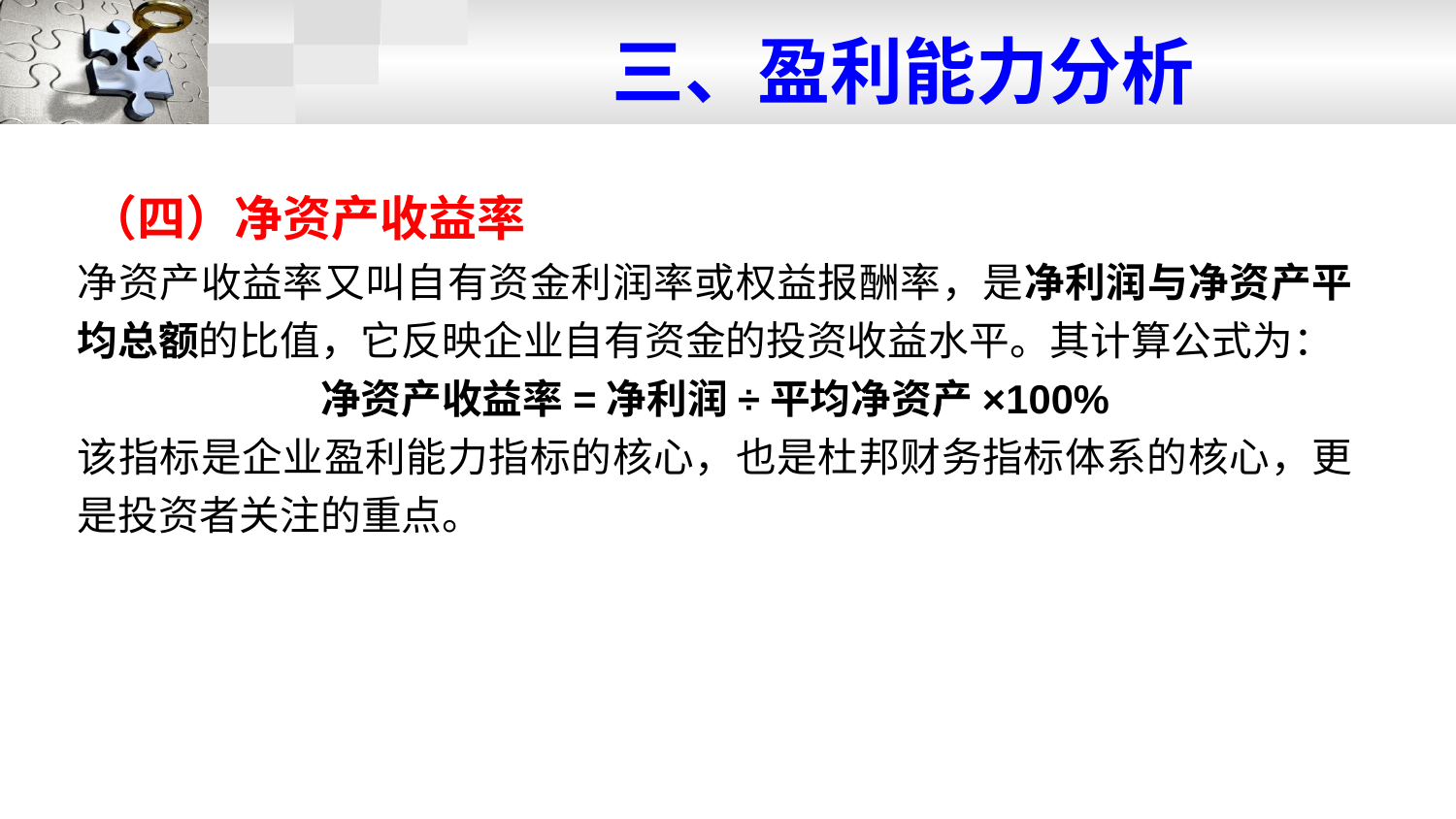

# 三、盈利能力分析
（四）净资产收益率
净资产收益率又叫自有资金利润率或权益报酬率，是净利润与净资产平均总额的比值，它反映企业自有资金的投资收益水平。其计算公式为：
净资产收益率=净利润÷平均净资产×100%
该指标是企业盈利能力指标的核心，也是杜邦财务指标体系的核心，更是投资者关注的重点。